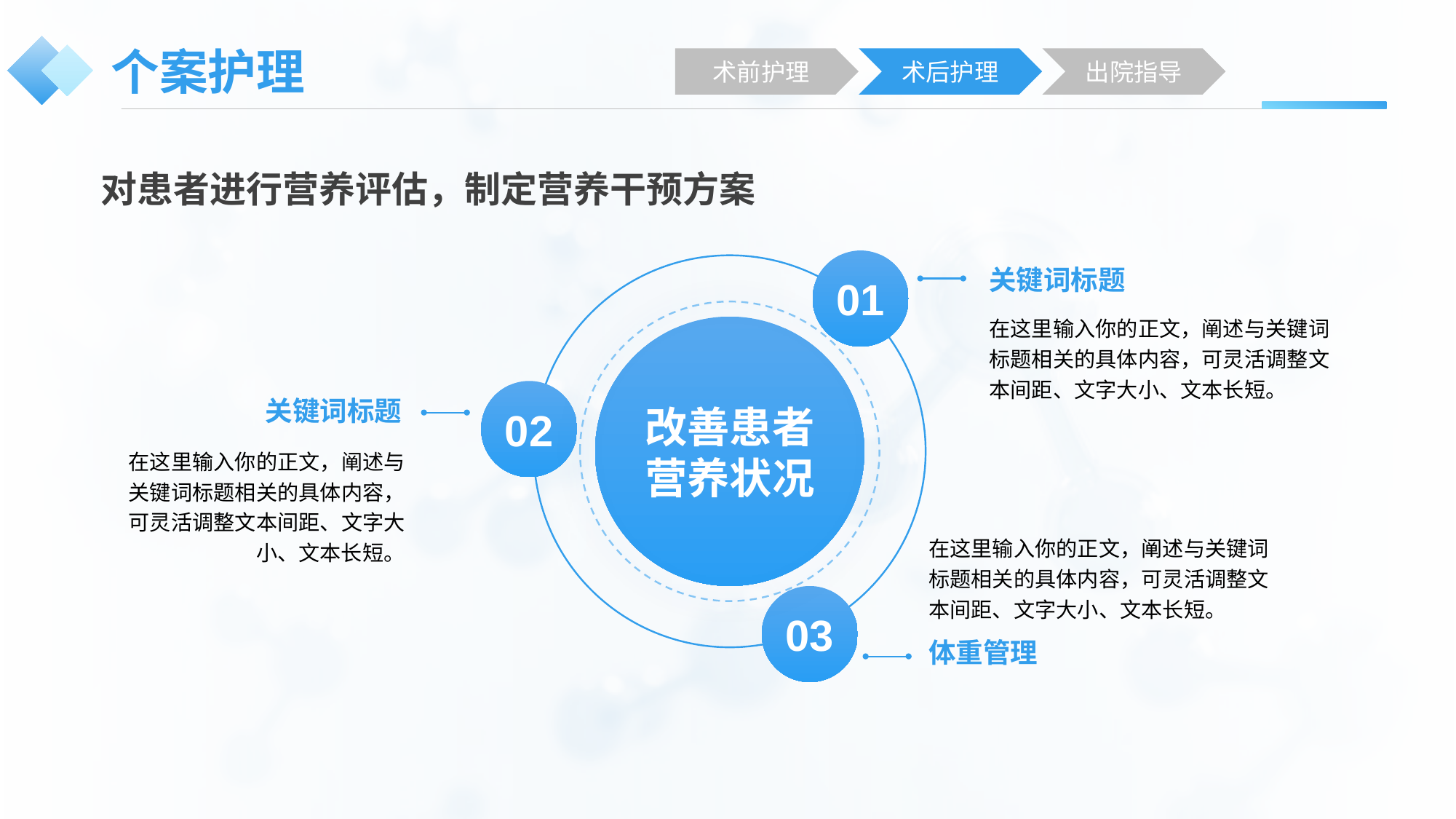

# 个案护理
术前护理
术后护理
出院指导
对患者进行营养评估，制定营养干预方案
01

关键词标题

在这里输入你的正文，阐述与关键词标题相关的具体内容，可灵活调整文本间距、文字大小、文本长短。
改善患者
营养状况
02
关键词标题

在这里输入你的正文，阐述与关键词标题相关的具体内容，可灵活调整文本间距、文字大小、文本长短。
在这里输入你的正文，阐述与关键词标题相关的具体内容，可灵活调整文本间距、文字大小、文本长短。
03
体重管理